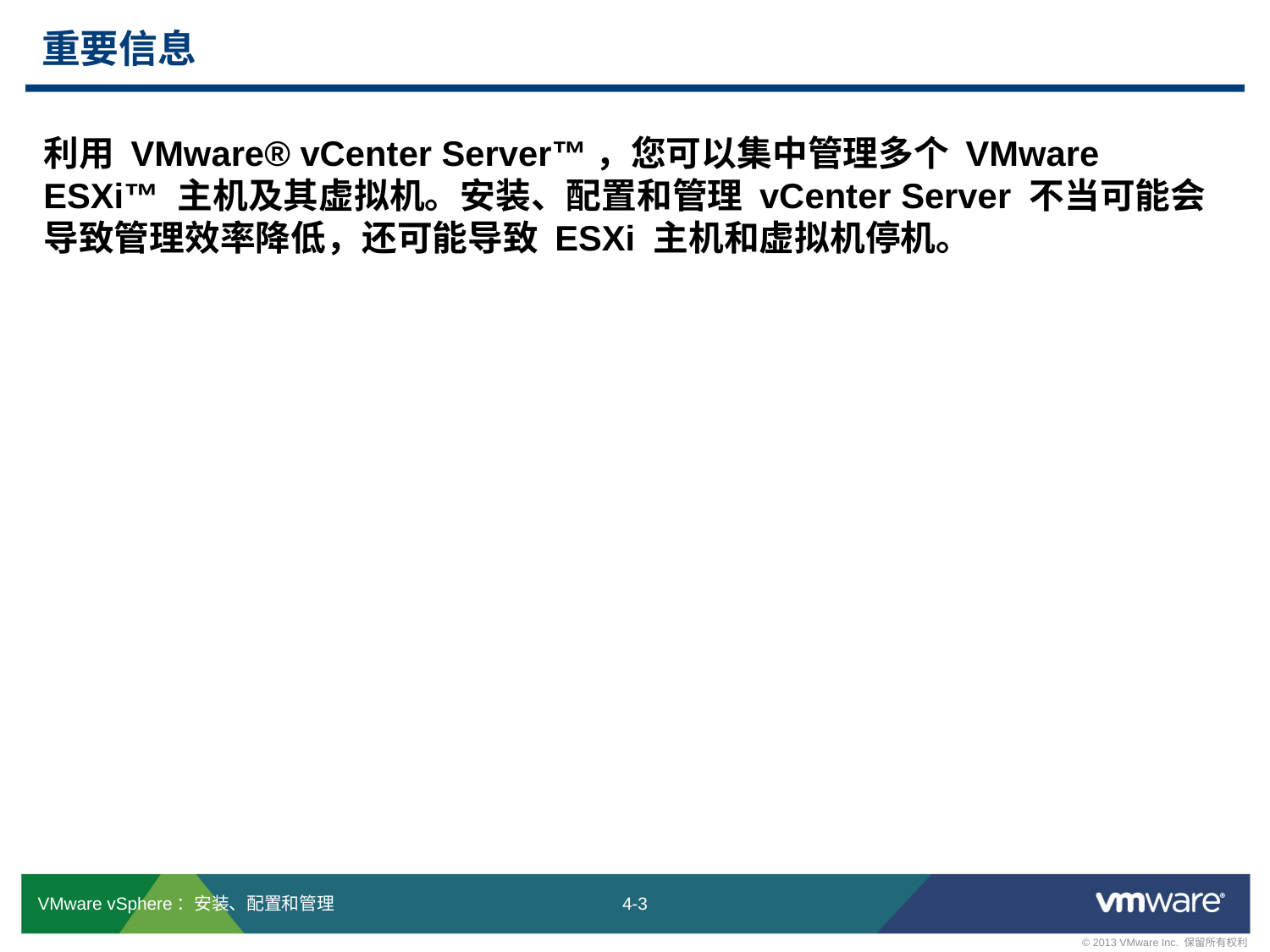

# 重要信息
利用 VMware® vCenter Server™，您可以集中管理多个 VMware ESXi™ 主机及其虚拟机。安装、配置和管理 vCenter Server 不当可能会导致管理效率降低，还可能导致 ESXi 主机和虚拟机停机。